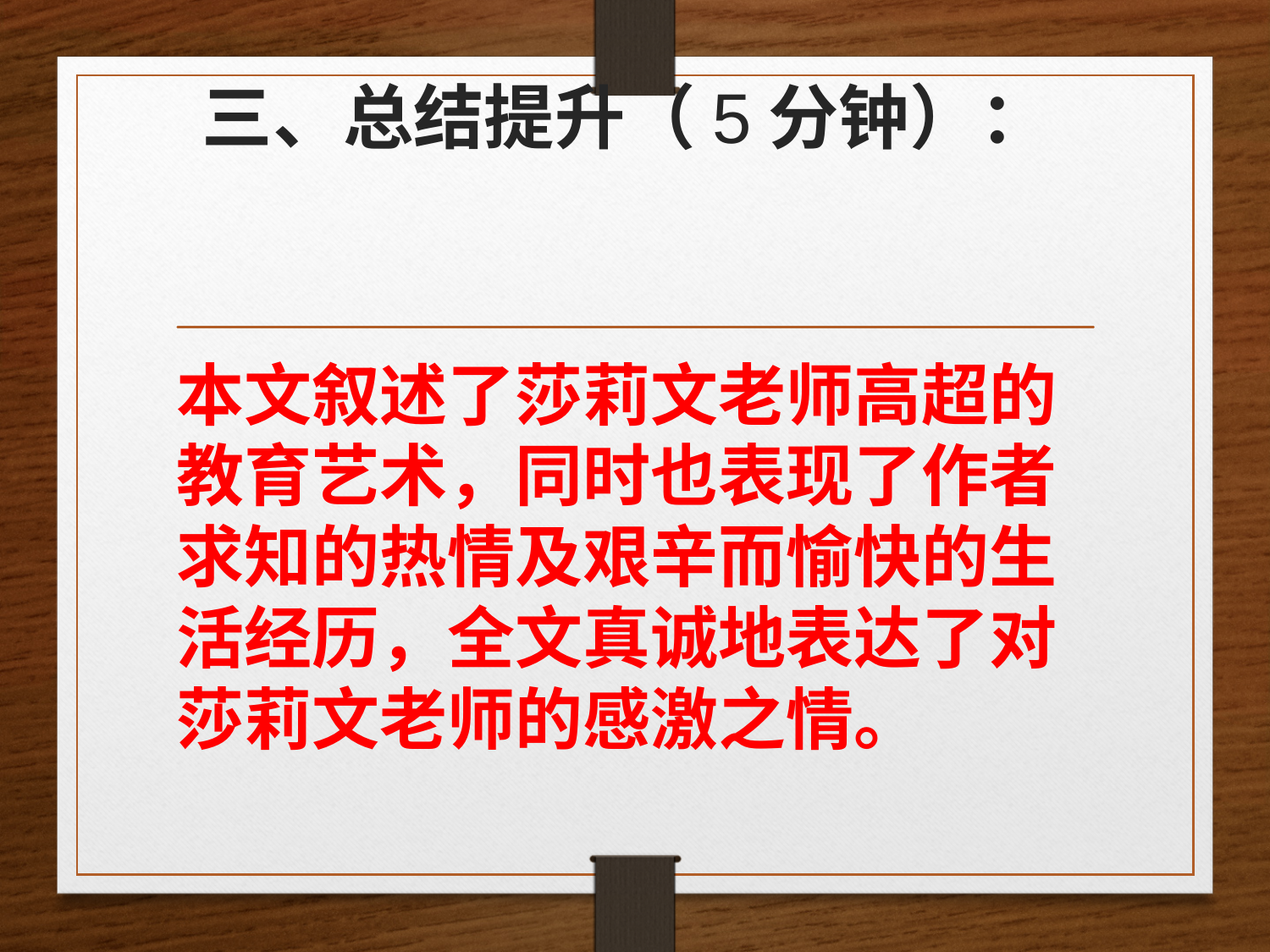

# 三、总结提升（5分钟）：
本文叙述了莎莉文老师高超的教育艺术，同时也表现了作者求知的热情及艰辛而愉快的生活经历，全文真诚地表达了对莎莉文老师的感激之情。